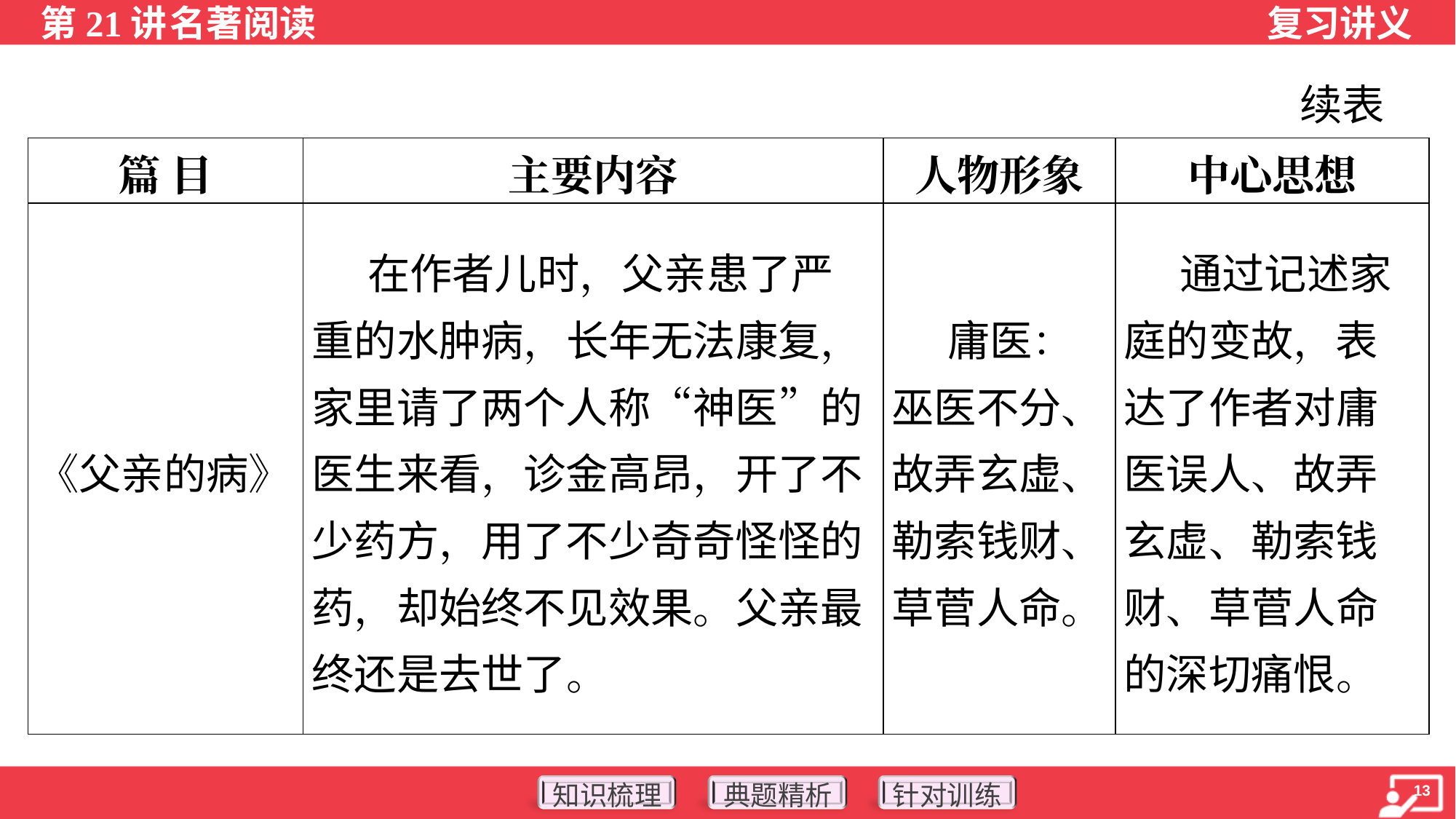

续表
| 篇 目 | 主要内容 | 人物形象 | 中心思想 |
| --- | --- | --- | --- |
| 《父亲的病》 | 在作者儿时，父亲患了严重的水肿病，长年无法康复，家里请了两个人称“神医”的医生来看，诊金高昂，开了不少药方，用了不少奇奇怪怪的药，却始终不见效果。父亲最终还是去世了。 | 庸医：巫医不分、故弄玄虚、 勒索钱财、草菅人命。 | 通过记述家庭的变故，表达了作者对庸医误人、故弄玄虚、勒索钱财、草菅人命的深切痛恨。 |